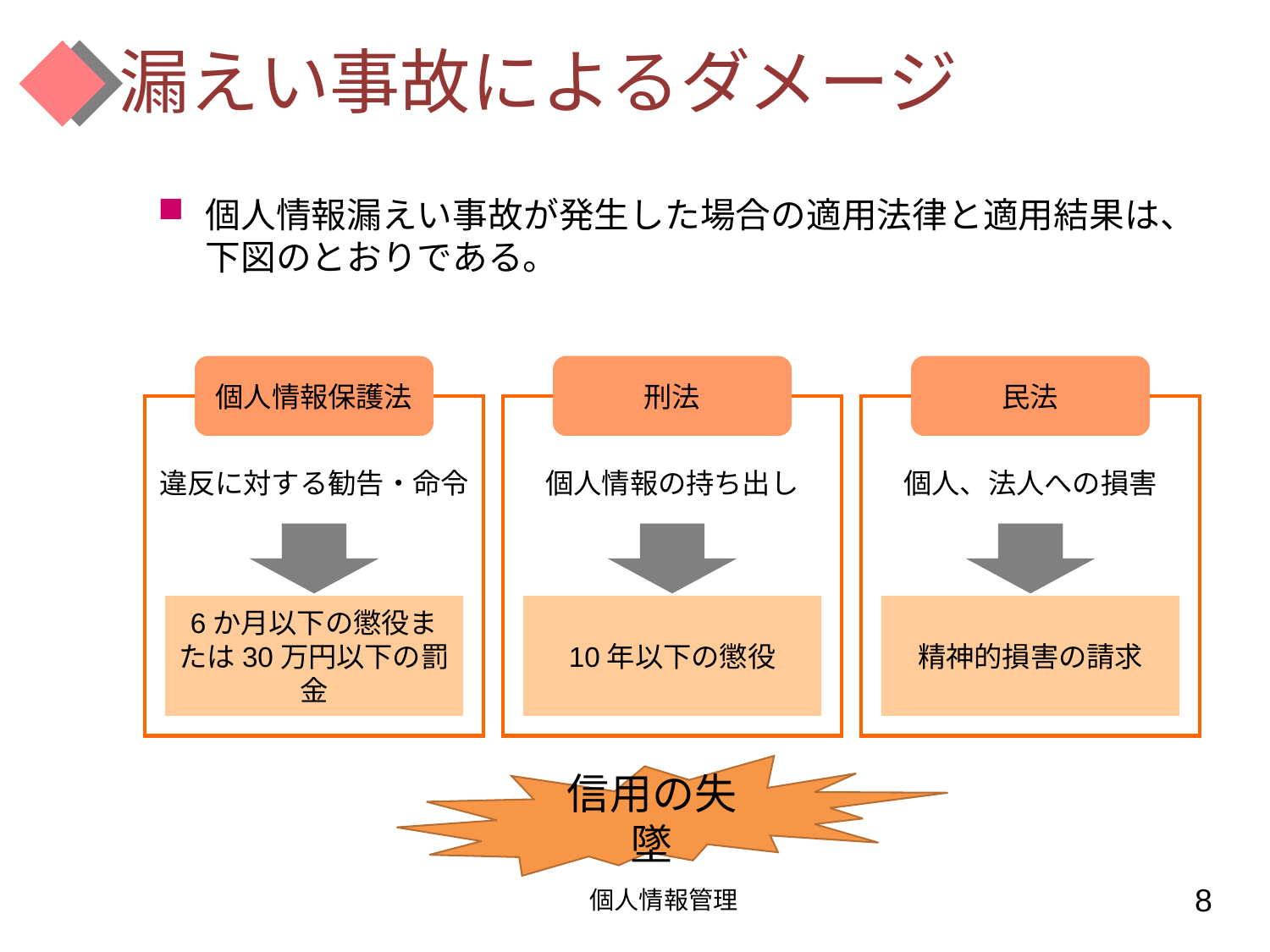

# 漏えい事故によるダメージ
個人情報漏えい事故が発生した場合の適用法律と適用結果は、下図のとおりである。

個人情報保護法
刑法
民法
違反に対する勧告・命令

個人情報の持ち出し
個人、法人への損害

6か月以下の懲役または30万円以下の罰金
10年以下の懲役
精神的損害の請求
信用の失墜
個人情報管理
8